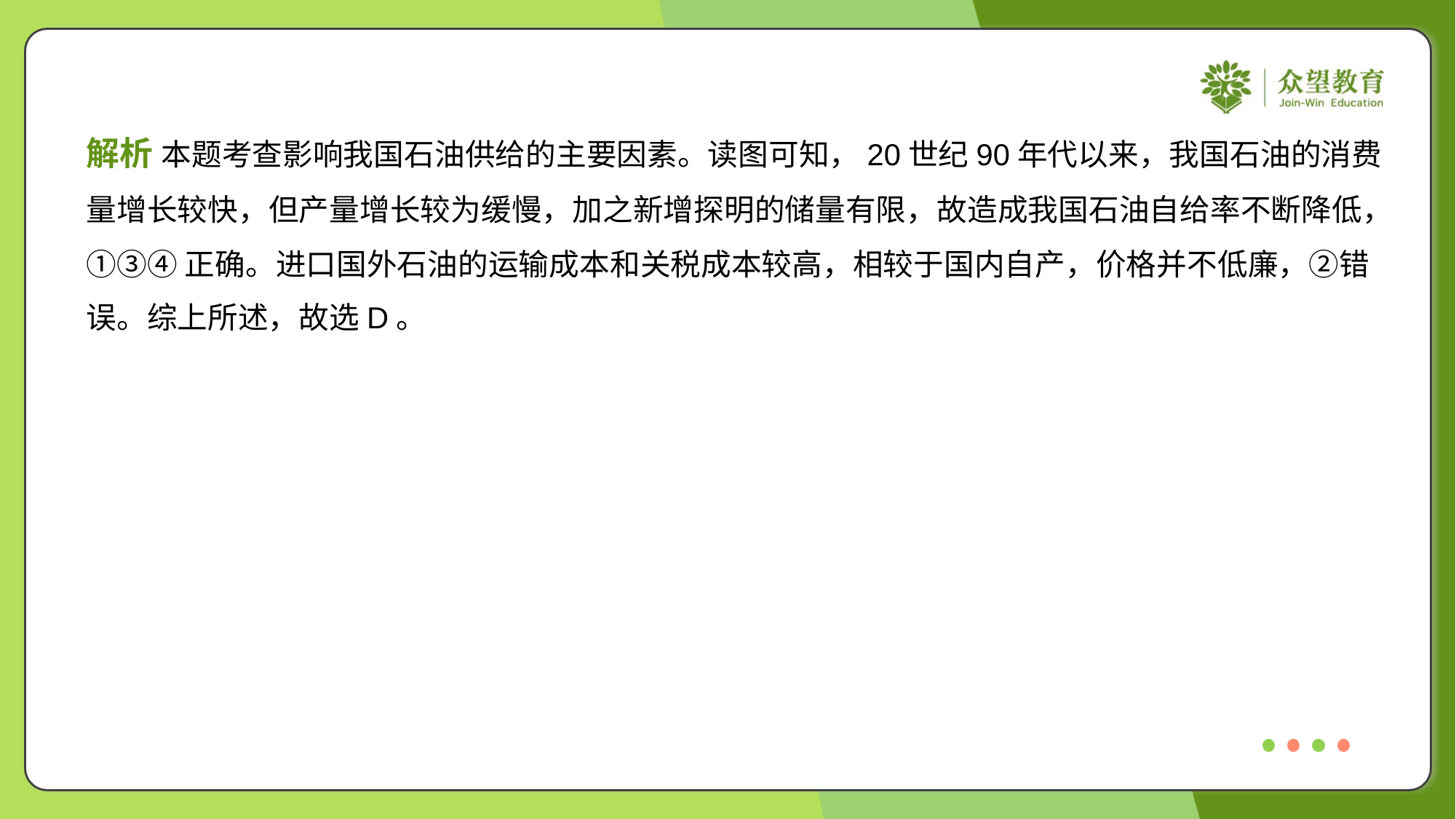

解析 本题考查影响我国石油供给的主要因素。读图可知，20世纪90年代以来，我国石油的消费
量增长较快，但产量增长较为缓慢，加之新增探明的储量有限，故造成我国石油自给率不断降低，
①③④正确。进口国外石油的运输成本和关税成本较高，相较于国内自产，价格并不低廉，②错
误。综上所述，故选D。